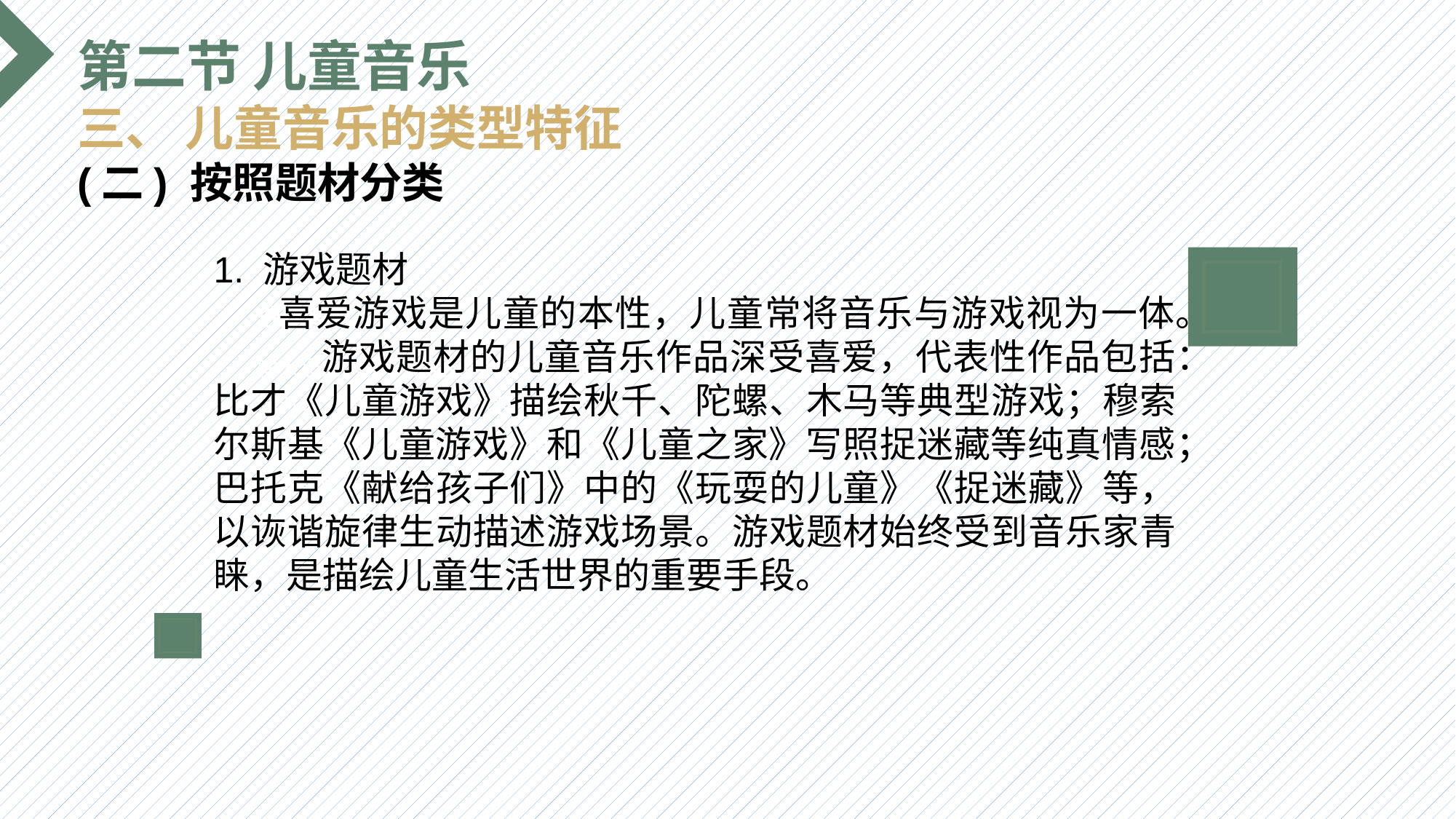

第二节 儿童音乐
三、 儿童音乐的类型特征
(二) 按照题材分类

1. 游戏题材
      喜爱游戏是儿童的本性，儿童常将音乐与游戏视为一体。            游戏题材的儿童音乐作品深受喜爱，代表性作品包括：比才《儿童游戏》描绘秋千、陀螺、木马等典型游戏；穆索尔斯基《儿童游戏》和《儿童之家》写照捉迷藏等纯真情感；巴托克《献给孩子们》中的《玩耍的儿童》《捉迷藏》等，以诙谐旋律生动描述游戏场景。游戏题材始终受到音乐家青睐，是描绘儿童生活世界的重要手段。

选题背景
输入您的内容，请简要说明，言简意赅即可输入您的内容，请简要说明，言简意赅即可输入您的内容，请简要说明，言简意赅即可输入您的内容，请简要说明，言简意赅即可